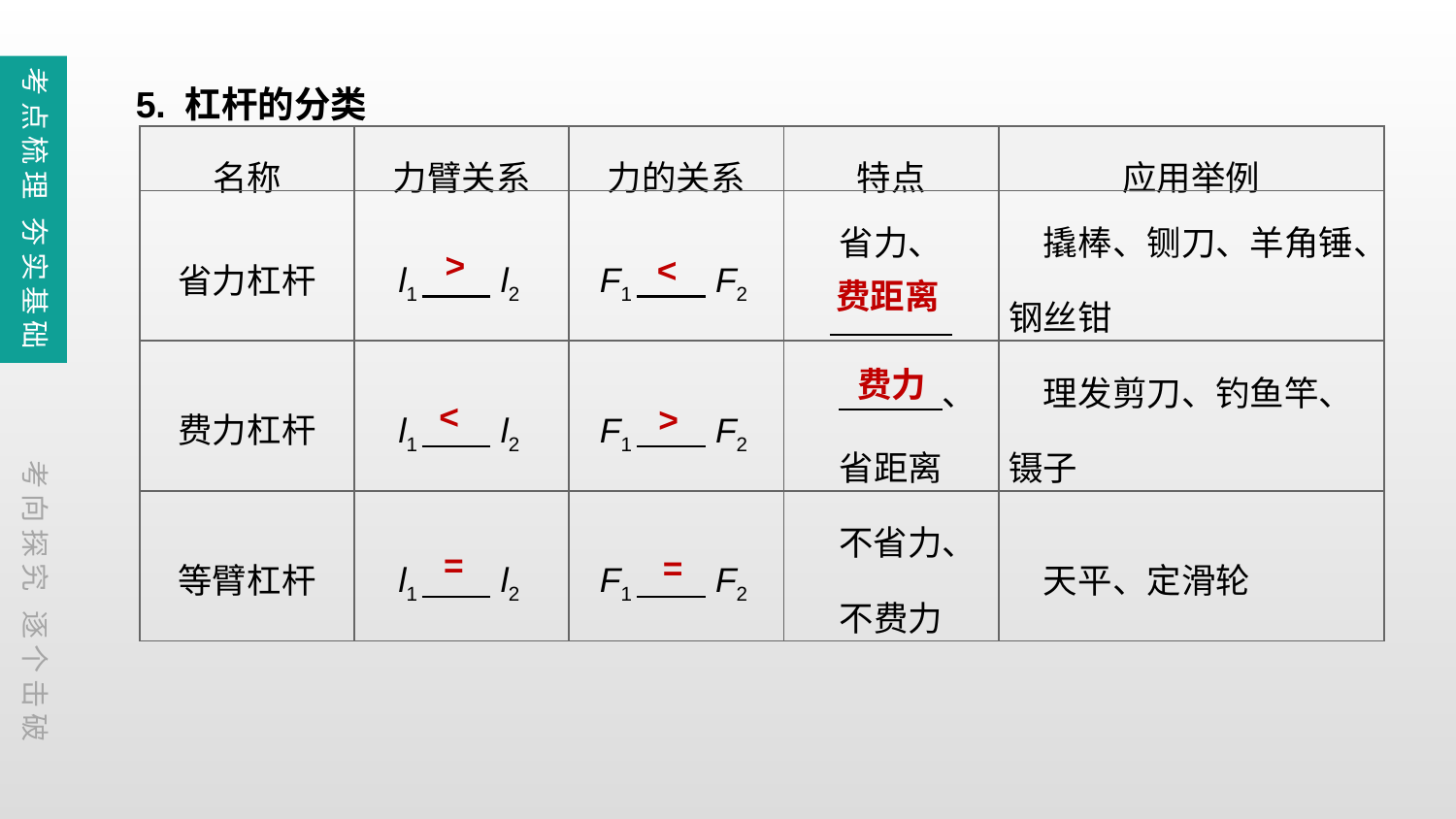

5. 杠杆的分类

考点梳理 夯实基础
| 名称 | 力臂关系 | 力的关系 | 特点 | 应用举例 |
| --- | --- | --- | --- | --- |
| 省力杠杆 | l1　　l2 | F1　　F2 | 省力、 | 撬棒、铡刀、羊角锤、钢丝钳 |
| 费力杠杆 | l1　　l2 | F1　　F2 | 、  省距离 | 理发剪刀、钓鱼竿、镊子 |
| 等臂杠杆 | l1　　l2 | F1　　F2 | 不省力、 不费力 | 天平、定滑轮 |
>
<
费距离
费力
<
>
考向探究 逐个击破
=
=